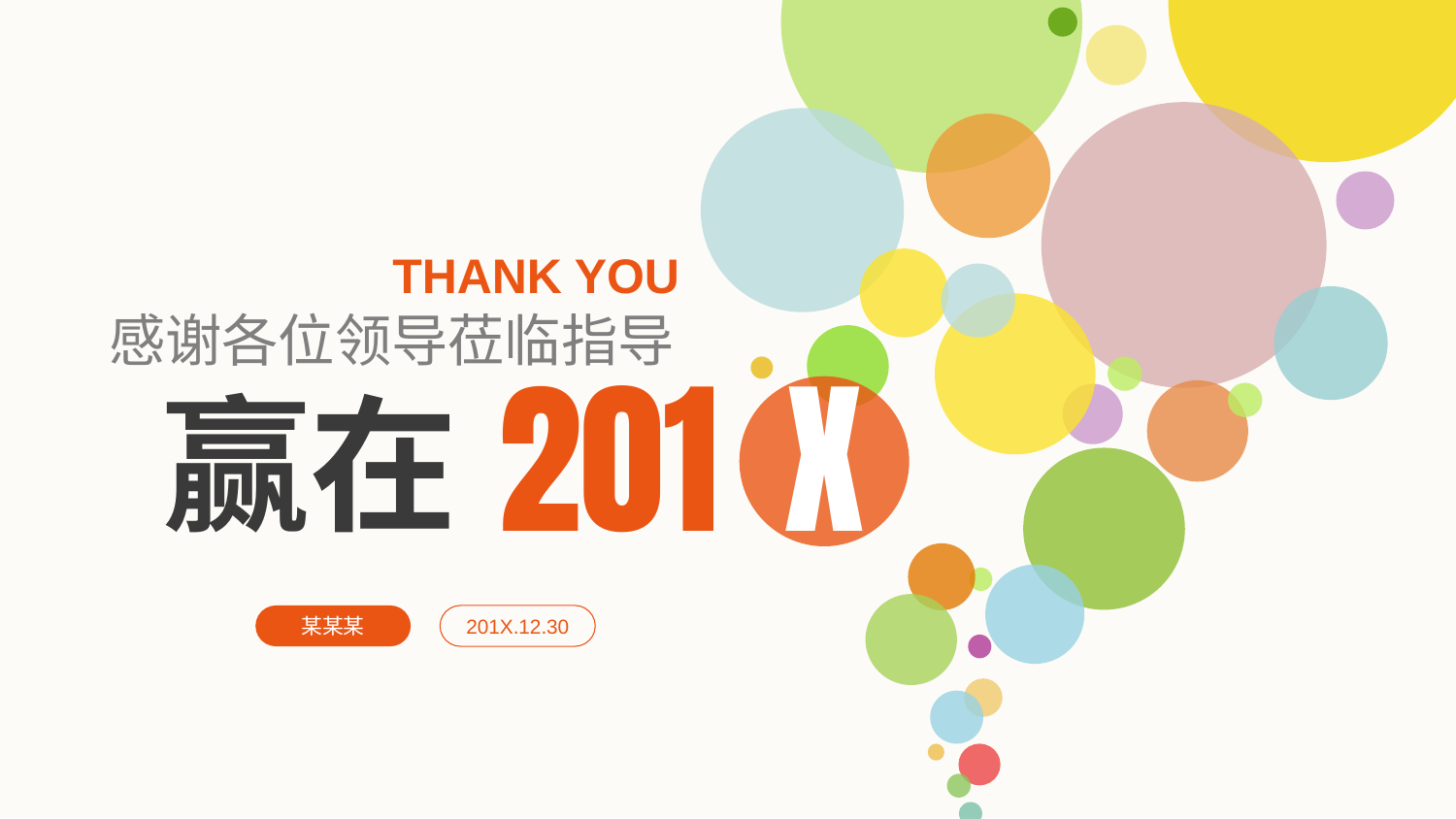

THANK YOU

感谢各位领导莅临指导

201
X
赢在

某某某
201X.12.30